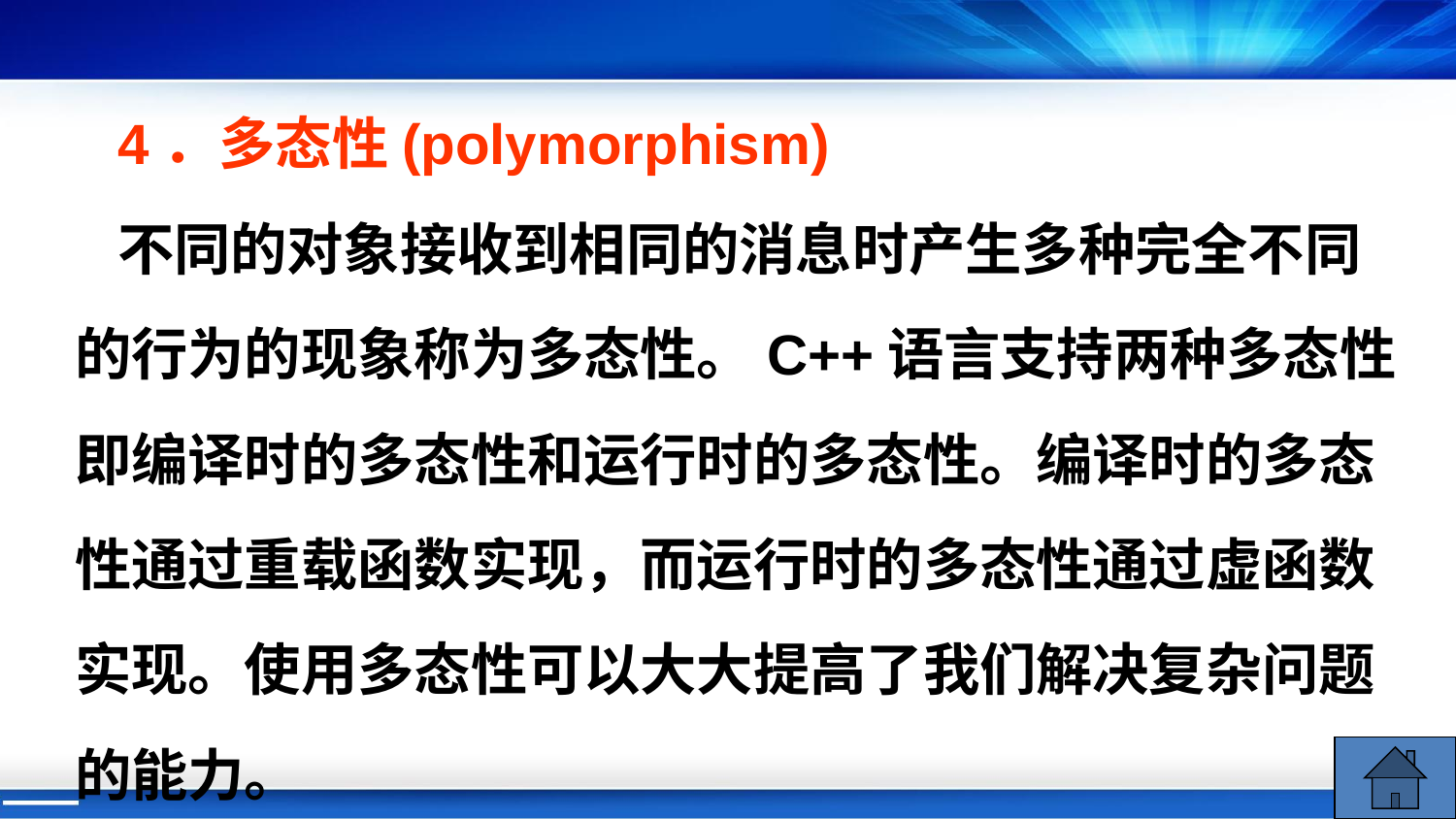

4．多态性(polymorphism)
不同的对象接收到相同的消息时产生多种完全不同的行为的现象称为多态性。C++语言支持两种多态性即编译时的多态性和运行时的多态性。编译时的多态性通过重载函数实现，而运行时的多态性通过虚函数实现。使用多态性可以大大提高了我们解决复杂问题的能力。